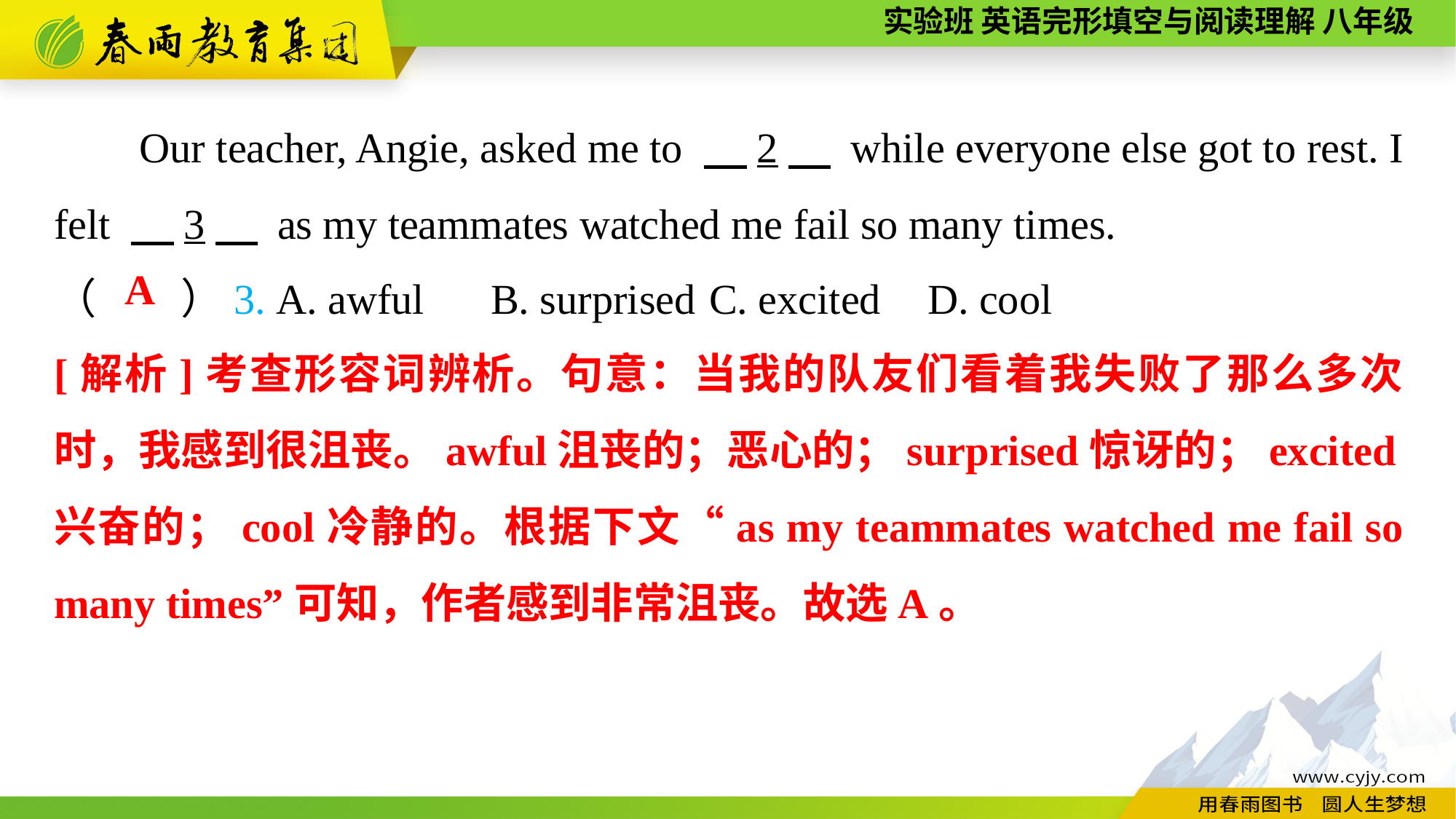

Our teacher, Angie, asked me to 　2　 while everyone else got to rest. I felt 　3　 as my teammates watched me fail so many times.
（　　）3. A. awful	B. surprised	C. excited	D. cool
A
[解析]考查形容词辨析。句意：当我的队友们看着我失败了那么多次时，我感到很沮丧。awful沮丧的；恶心的；surprised惊讶的；excited兴奋的；cool冷静的。根据下文“as my teammates watched me fail so many times”可知，作者感到非常沮丧。故选A。